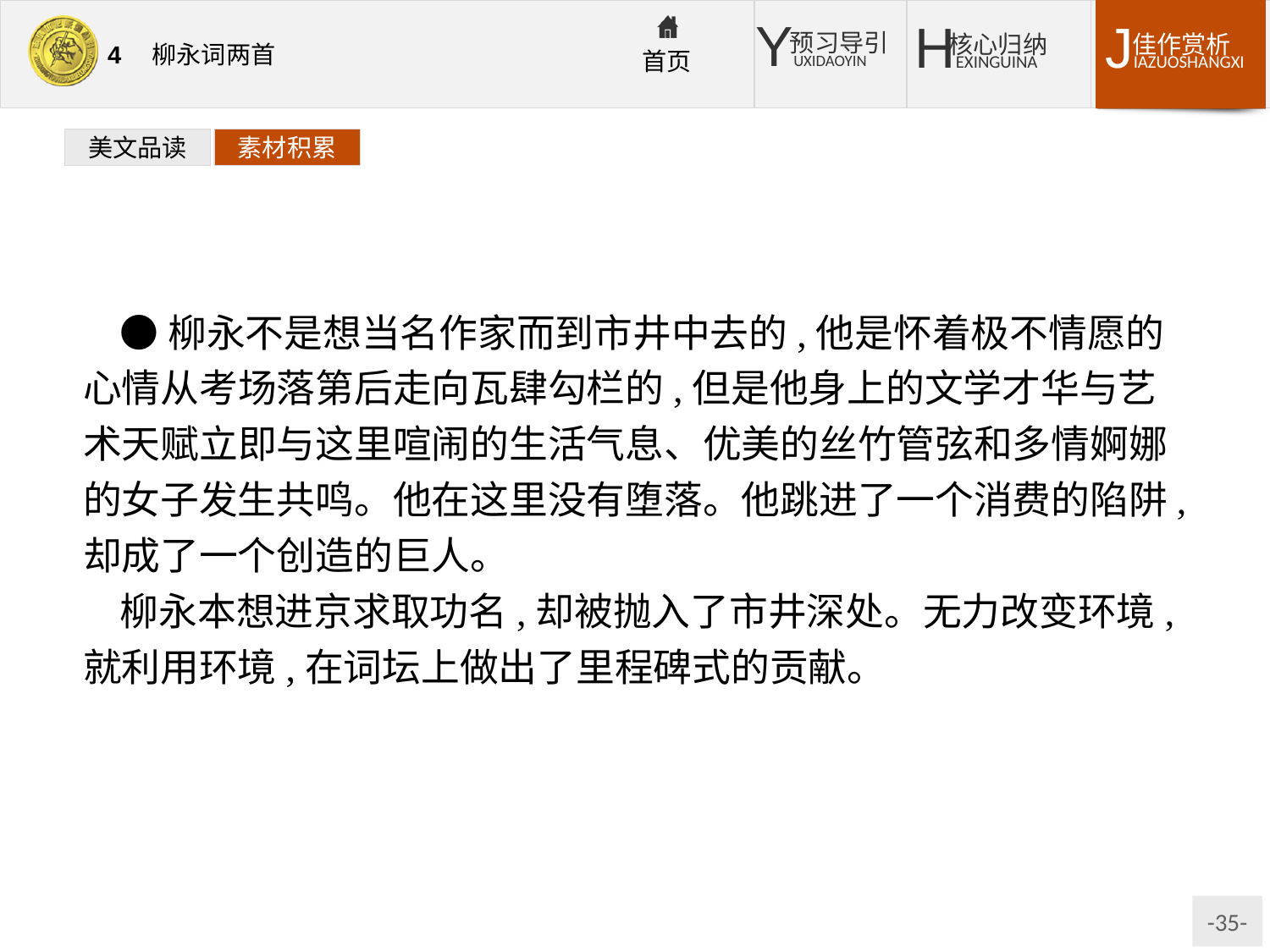

美文品读
素材积累
●柳永不是想当名作家而到市井中去的,他是怀着极不情愿的心情从考场落第后走向瓦肆勾栏的,但是他身上的文学才华与艺术天赋立即与这里喧闹的生活气息、优美的丝竹管弦和多情婀娜的女子发生共鸣。他在这里没有堕落。他跳进了一个消费的陷阱,却成了一个创造的巨人。
柳永本想进京求取功名,却被抛入了市井深处。无力改变环境,就利用环境,在词坛上做出了里程碑式的贡献。